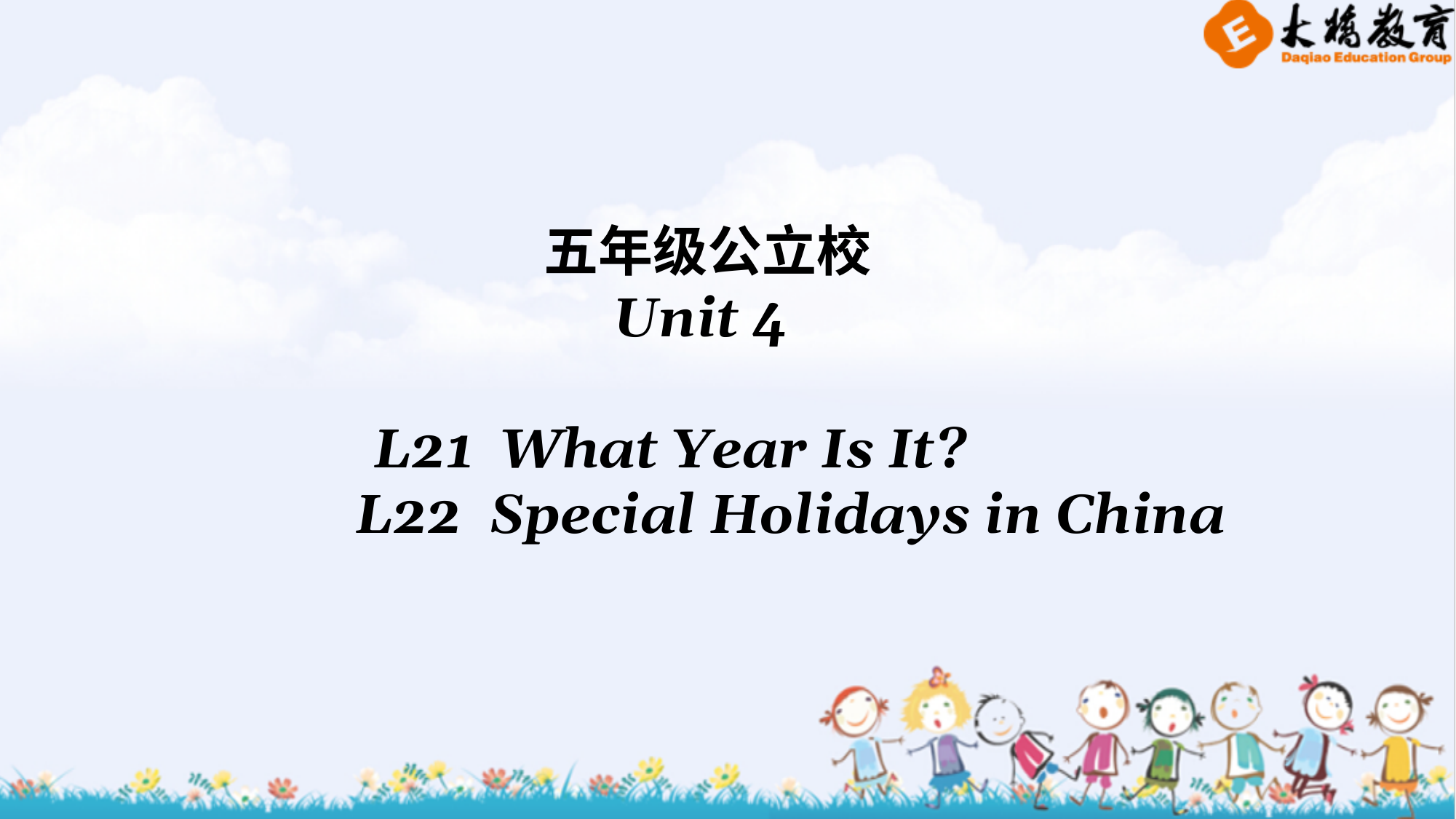

五年级公立校
Unit 4

               L21  What Year Is It?
            L22  Special Holidays in China